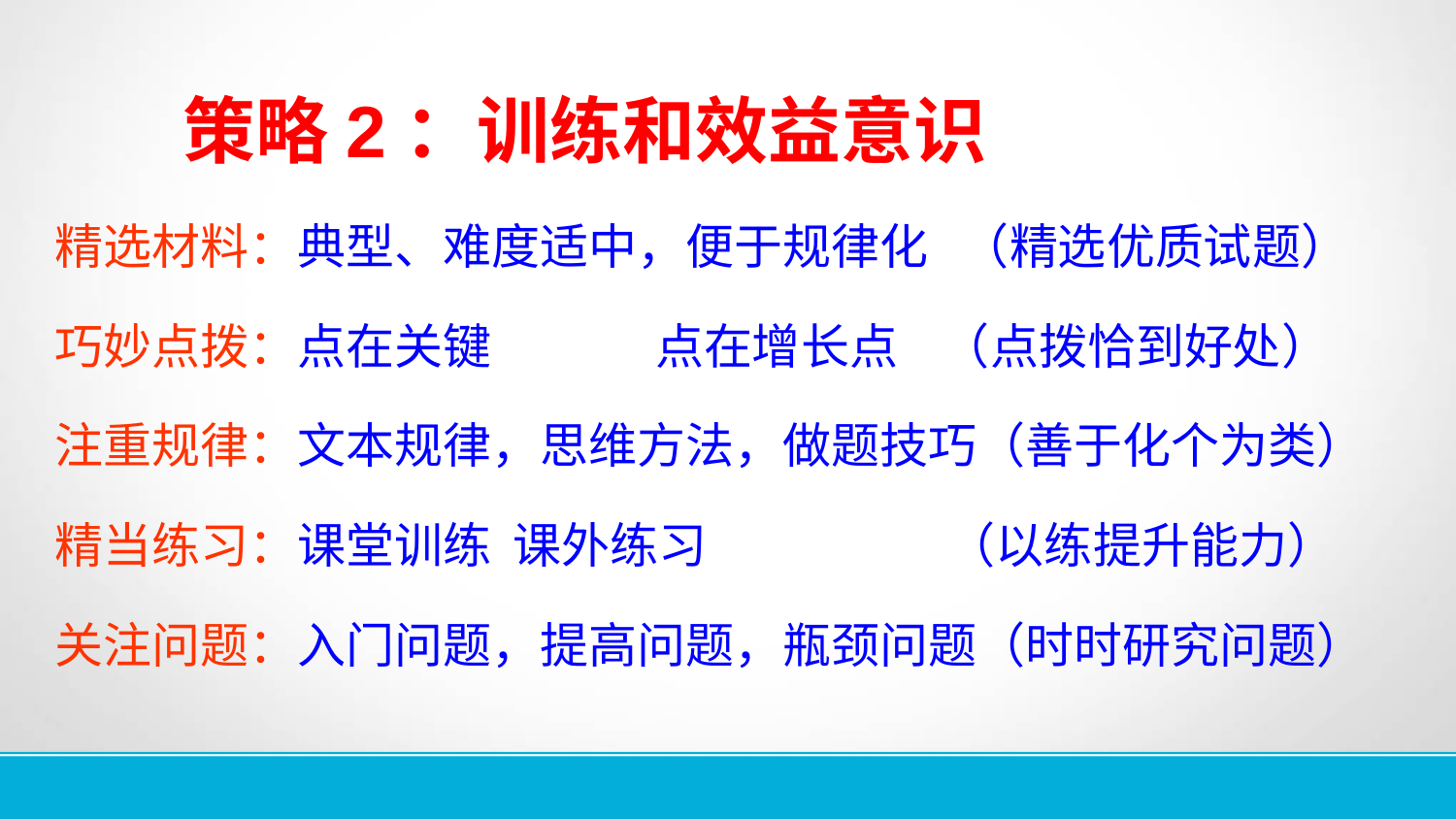

策略2：训练和效益意识
精选材料：典型、难度适中，便于规律化   （精选优质试题）
巧妙点拨：点在关键               点在增长点    （点拨恰到好处）
注重规律：文本规律，思维方法，做题技巧（善于化个为类）
精当练习：课堂训练  课外练习                      （以练提升能力）
关注问题：入门问题，提高问题，瓶颈问题（时时研究问题）